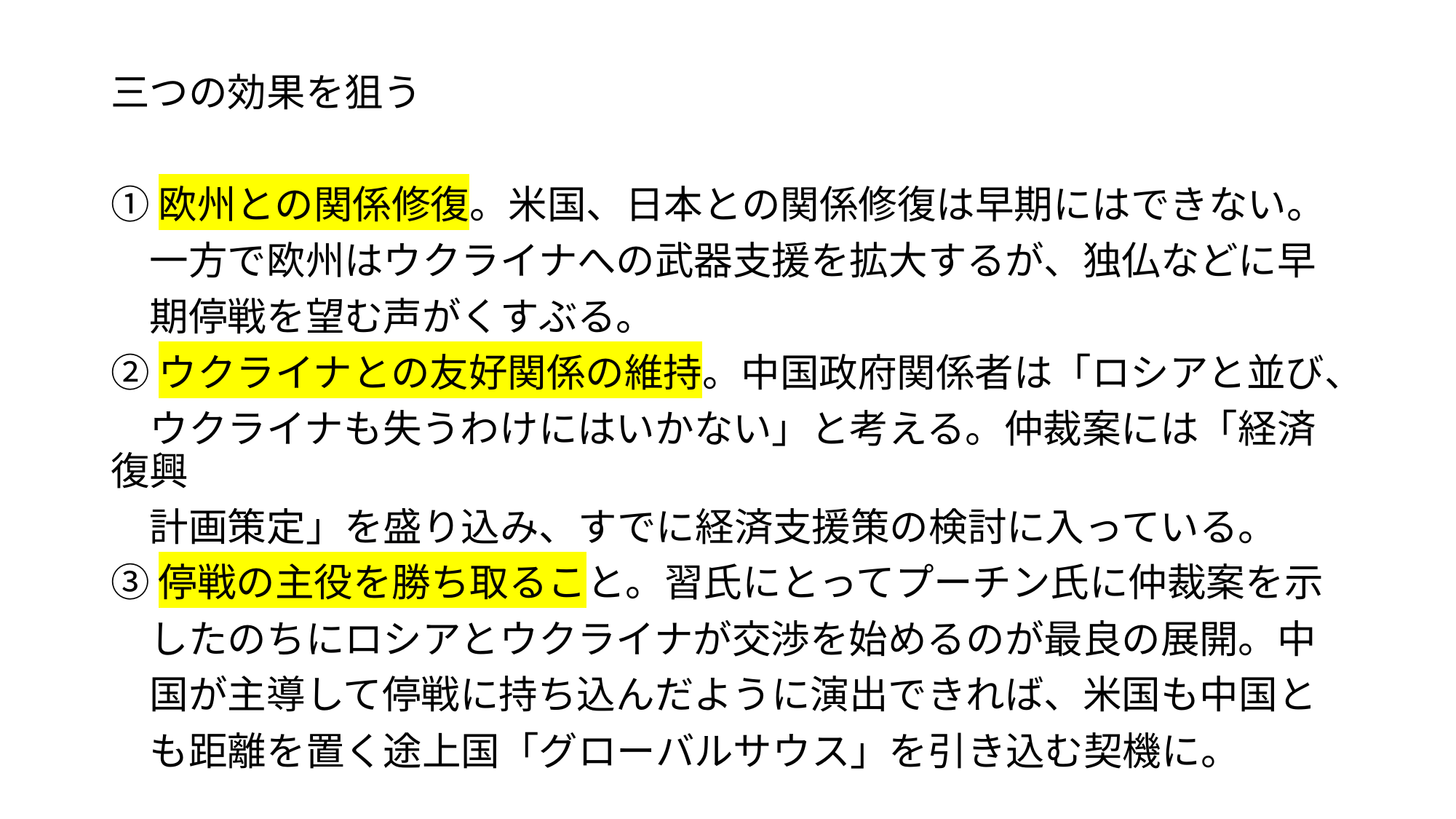

三つの効果を狙う

①欧州との関係修復。米国、日本との関係修復は早期にはできない。
　一方で欧州はウクライナへの武器支援を拡大するが、独仏などに早
　期停戦を望む声がくすぶる。
②ウクライナとの友好関係の維持。中国政府関係者は「ロシアと並び、
　ウクライナも失うわけにはいかない」と考える。仲裁案には「経済復興
　計画策定」を盛り込み、すでに経済支援策の検討に入っている。
③停戦の主役を勝ち取ること。習氏にとってプーチン氏に仲裁案を示
　したのちにロシアとウクライナが交渉を始めるのが最良の展開。中
　国が主導して停戦に持ち込んだように演出できれば、米国も中国と
　も距離を置く途上国「グローバルサウス」を引き込む契機に。